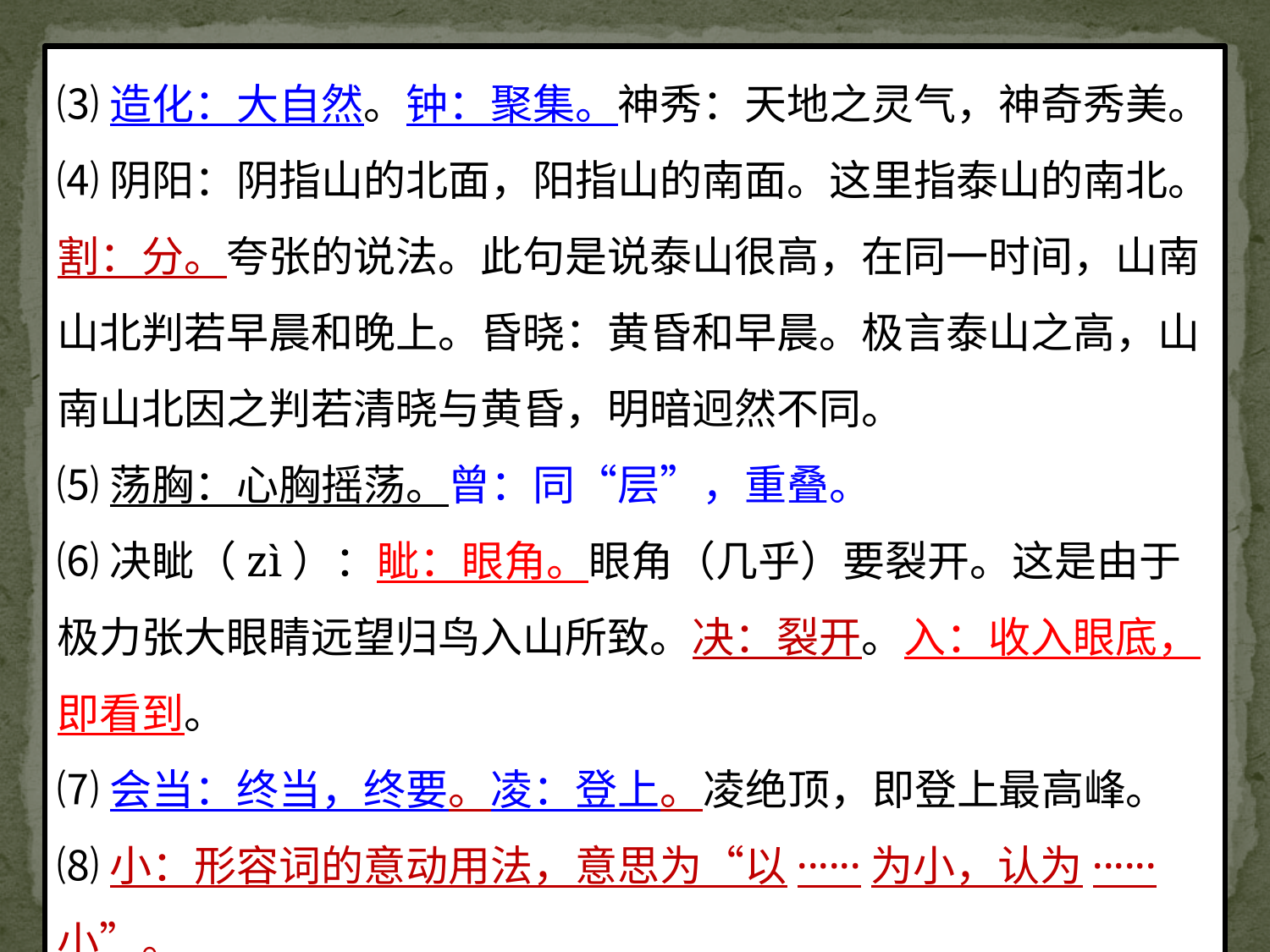

⑶造化：大自然。钟：聚集。神秀：天地之灵气，神奇秀美。
⑷阴阳：阴指山的北面，阳指山的南面。这里指泰山的南北。割：分。夸张的说法。此句是说泰山很高，在同一时间，山南山北判若早晨和晚上。昏晓：黄昏和早晨。极言泰山之高，山南山北因之判若清晓与黄昏，明暗迥然不同。
⑸荡胸：心胸摇荡。曾：同“层”，重叠。
⑹决眦（zì）：眦：眼角。眼角（几乎）要裂开。这是由于极力张大眼睛远望归鸟入山所致。决：裂开。入：收入眼底，即看到。
⑺会当：终当，终要。凌：登上。凌绝顶，即登上最高峰。
⑻小：形容词的意动用法，意思为“以······为小，认为······小”。